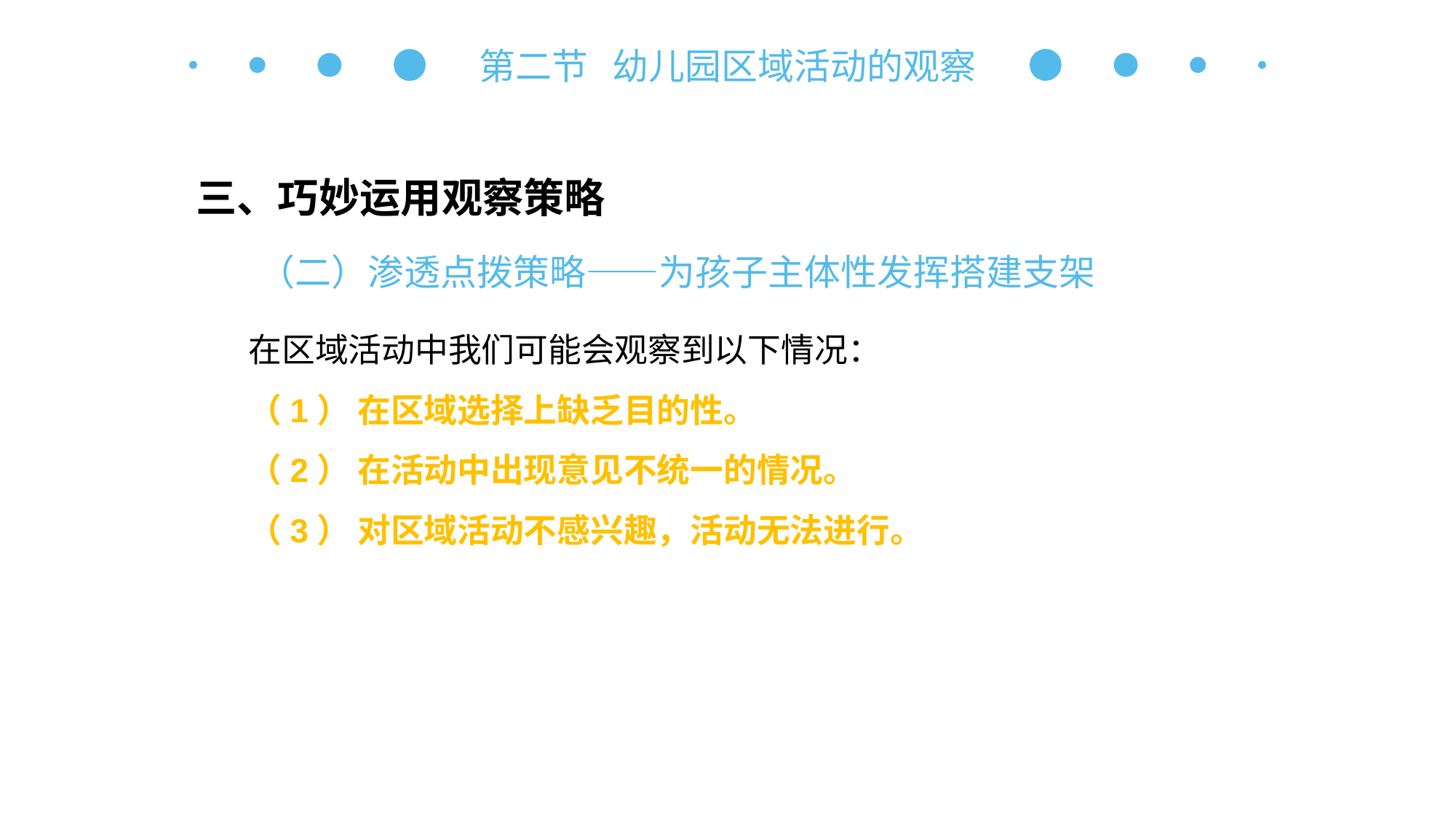

第二节   幼儿园区域活动的观察

三、巧妙运用观察策略
（二）渗透点拨策略——为孩子主体性发挥搭建支架
在区域活动中我们可能会观察到以下情况：
（1） 在区域选择上缺乏目的性。
（2） 在活动中出现意见不统一的情况。
（3） 对区域活动不感兴趣，活动无法进行。